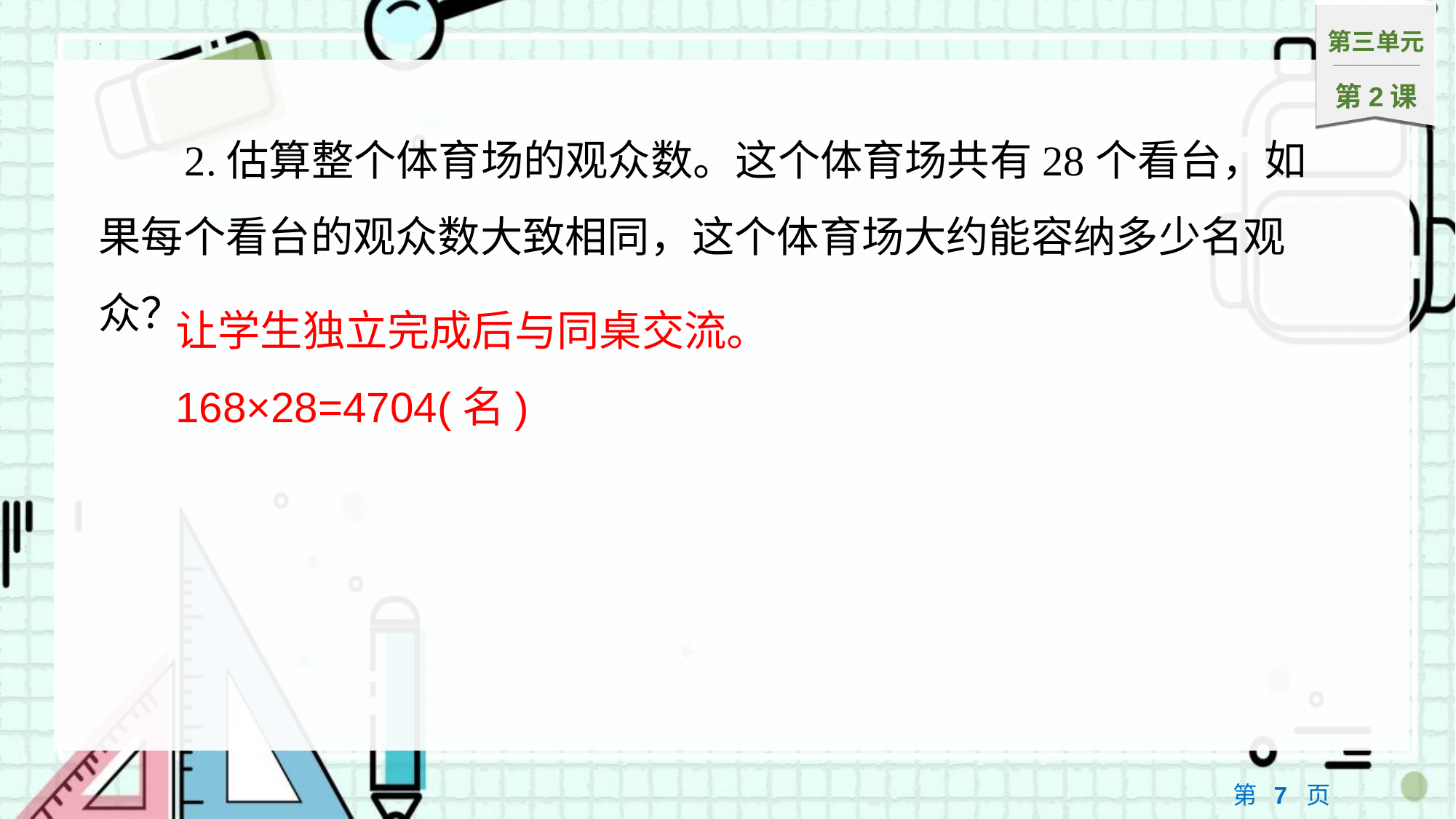

2.估算整个体育场的观众数。这个体育场共有28个看台，如果每个看台的观众数大致相同，这个体育场大约能容纳多少名观众？
让学生独立完成后与同桌交流。
168×28=4704(名)